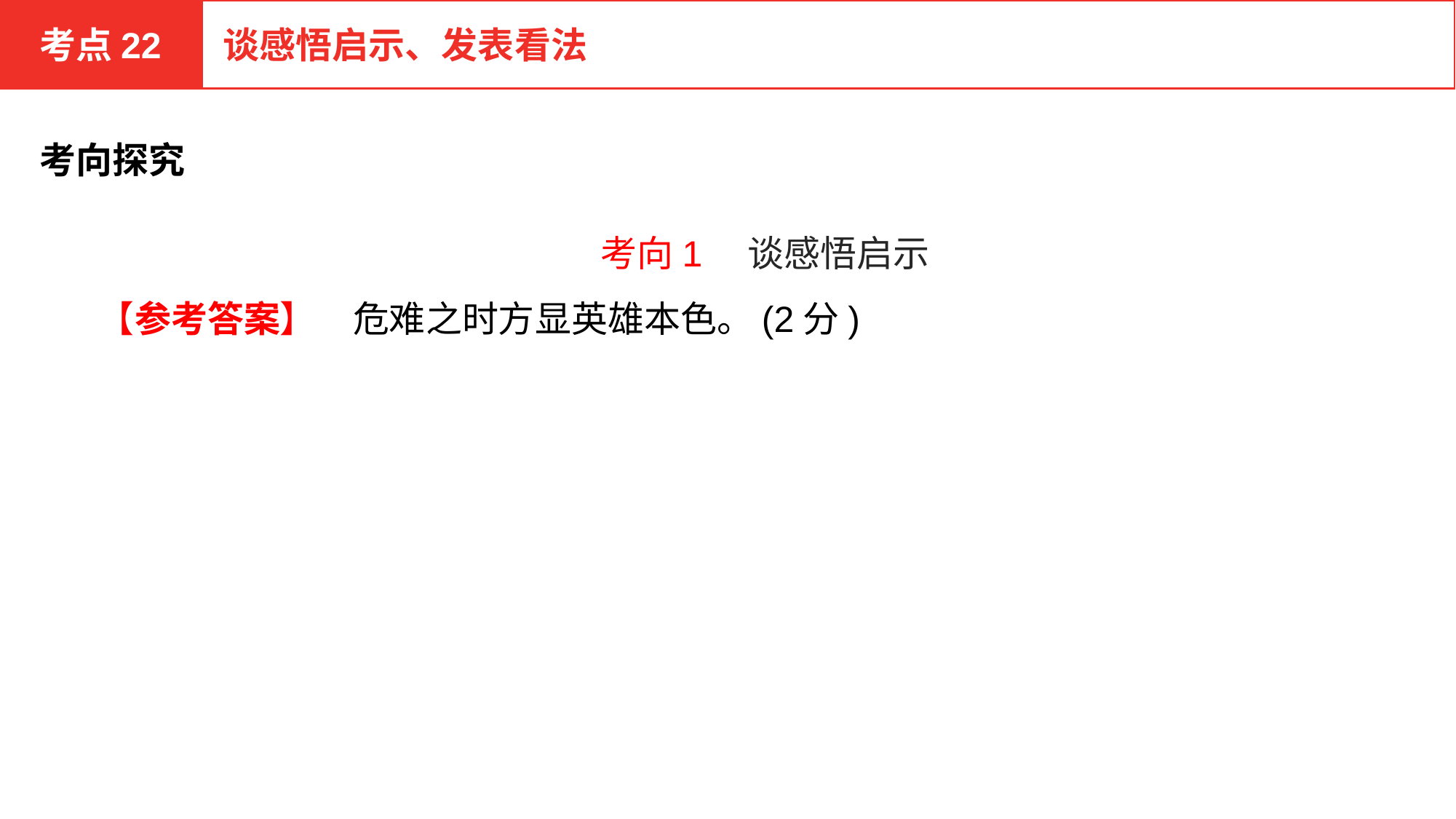

考点22
谈感悟启示、发表看法
考向探究

考向1　谈感悟启示
【参考答案】　危难之时方显英雄本色。(2分)